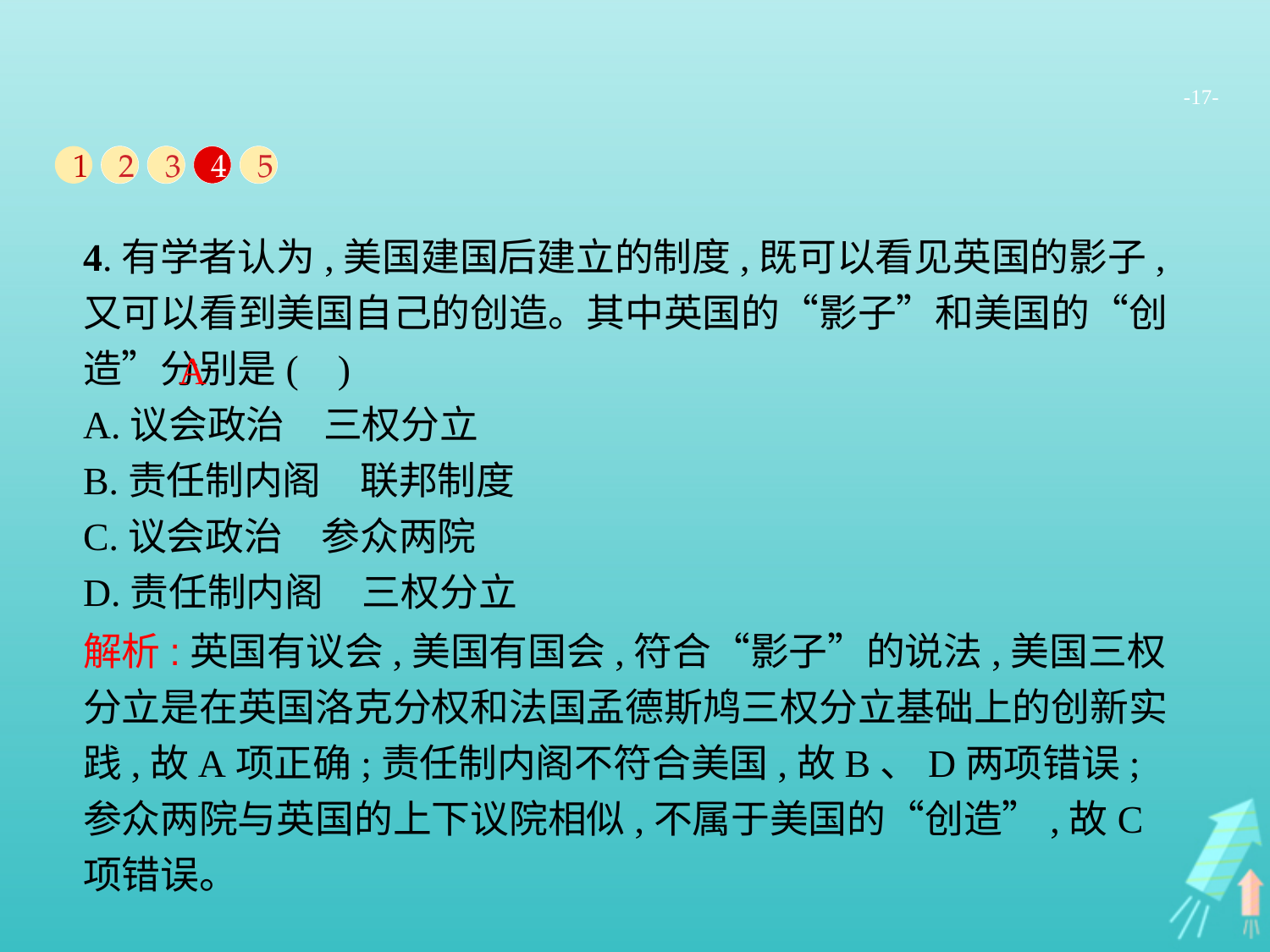

-17-
1
2
3
4
5
4.有学者认为,美国建国后建立的制度,既可以看见英国的影子,又可以看到美国自己的创造。其中英国的“影子”和美国的“创造”分别是(    )
A.议会政治　三权分立
B.责任制内阁　联邦制度
C.议会政治　参众两院
D.责任制内阁　三权分立
A
解析:英国有议会,美国有国会,符合“影子”的说法,美国三权分立是在英国洛克分权和法国孟德斯鸠三权分立基础上的创新实践,故A项正确;责任制内阁不符合美国,故B、D两项错误;参众两院与英国的上下议院相似,不属于美国的“创造”,故C项错误。